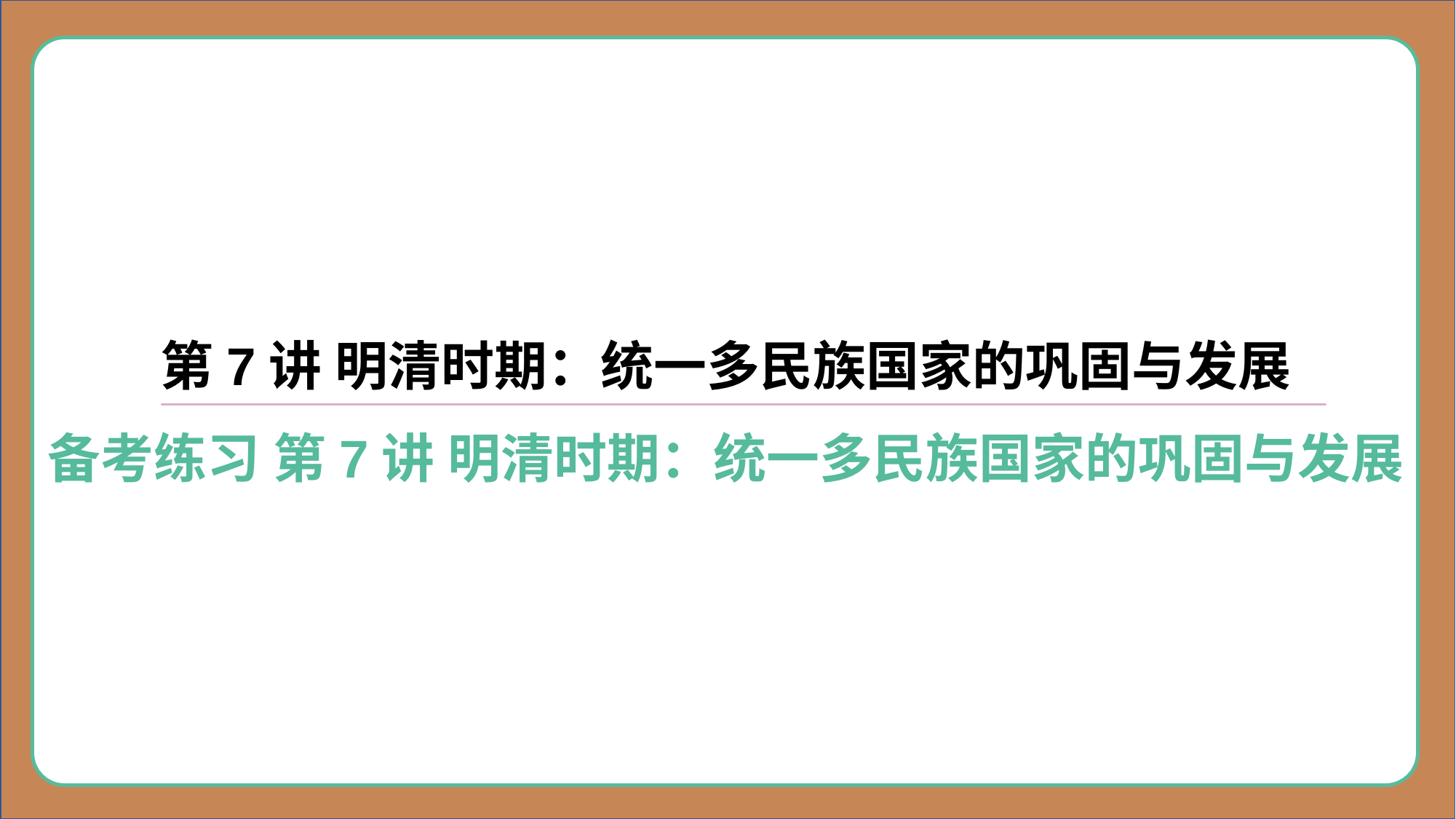

第7讲 明清时期：统一多民族国家的巩固与发展
备考练习 第7讲 明清时期：统一多民族国家的巩固与发展